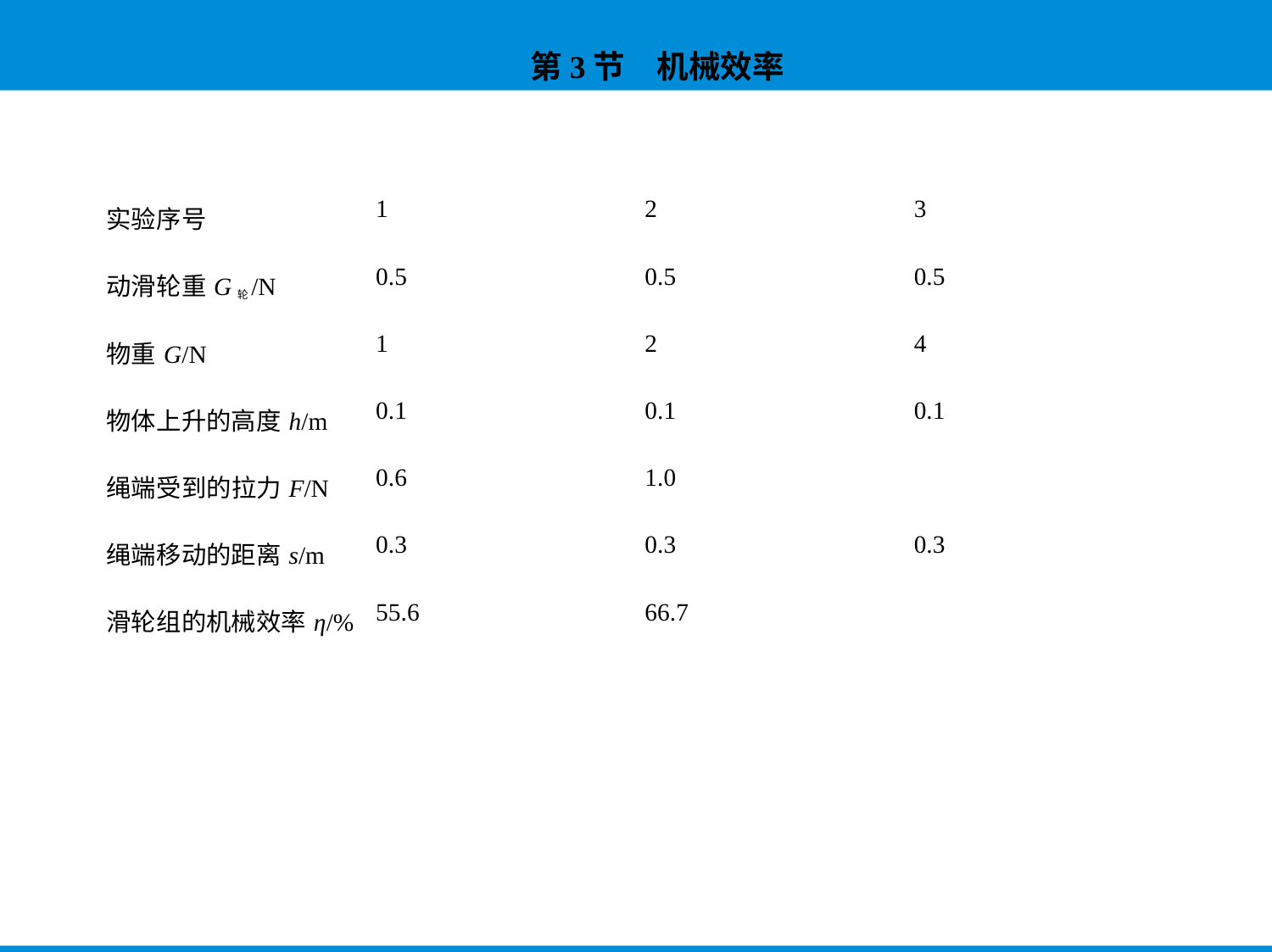

| 实验序号 | 1 | 2 | 3 |
| --- | --- | --- | --- |
| 动滑轮重G轮/N | 0.5 | 0.5 | 0.5 |
| 物重G/N | 1 | 2 | 4 |
| 物体上升的高度h/m | 0.1 | 0.1 | 0.1 |
| 绳端受到的拉力F/N | 0.6 | 1.0 |  |
| 绳端移动的距离s/m | 0.3 | 0.3 | 0.3 |
| 滑轮组的机械效率η/% | 55.6 | 66.7 |  |